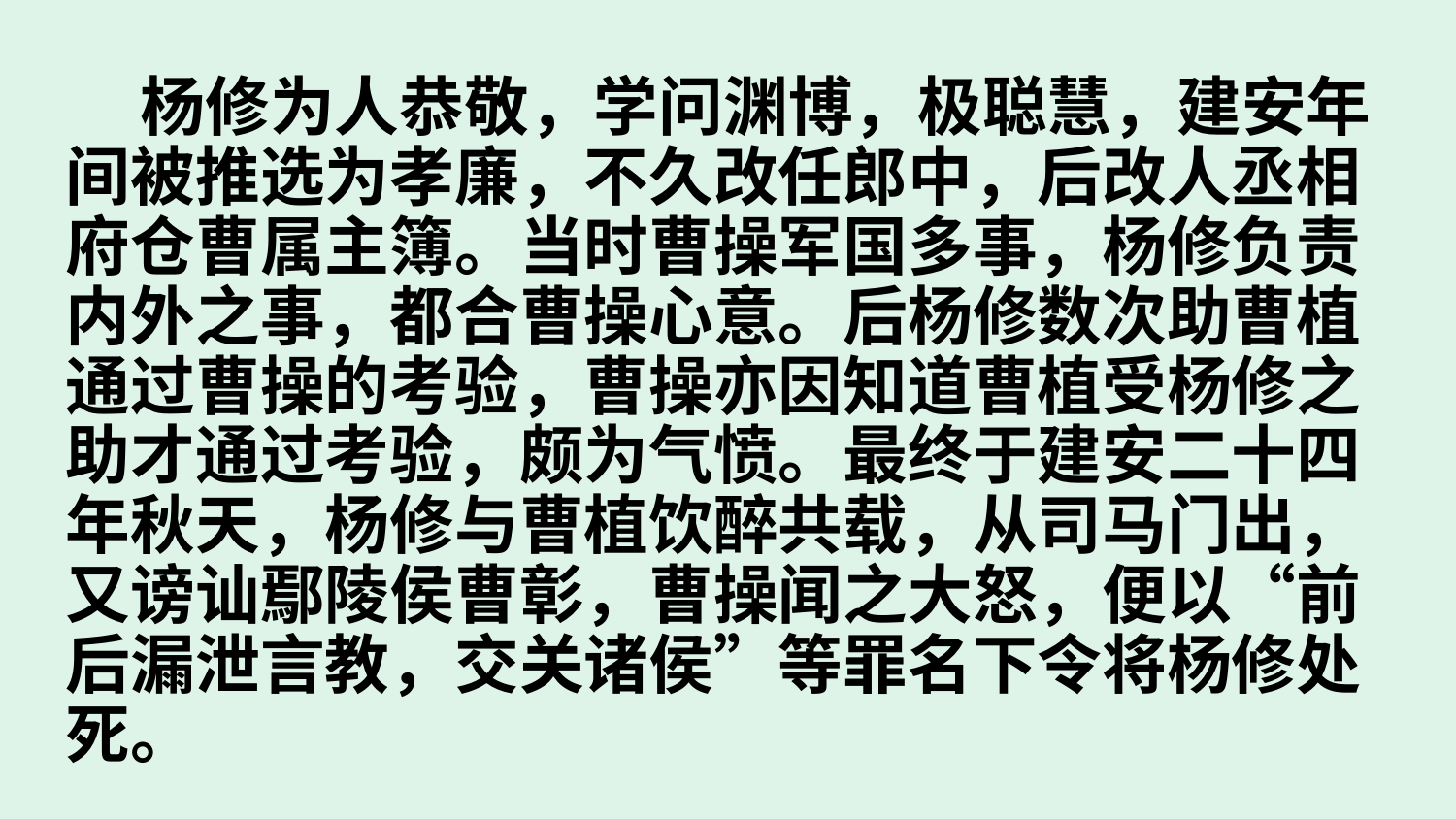

杨修为人恭敬，学问渊博，极聪慧，建安年间被推选为孝廉，不久改任郎中，后改人丞相府仓曹属主簿。当时曹操军国多事，杨修负责内外之事，都合曹操心意。后杨修数次助曹植通过曹操的考验，曹操亦因知道曹植受杨修之助才通过考验，颇为气愤。最终于建安二十四年秋天，杨修与曹植饮醉共载，从司马门出，又谤讪鄢陵侯曹彰，曹操闻之大怒，便以“前后漏泄言教，交关诸侯”等罪名下令将杨修处死。